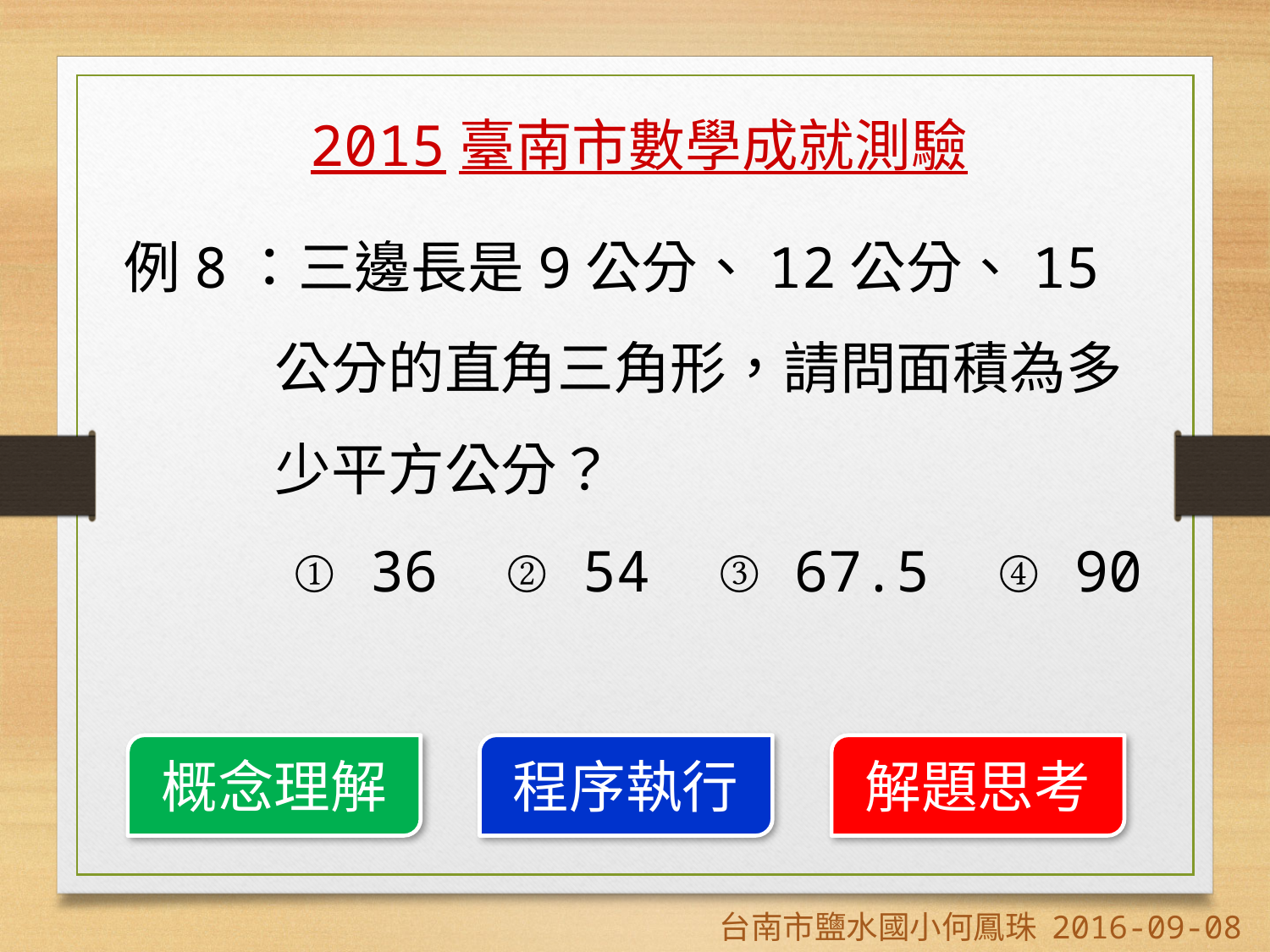

2015臺南市數學成就測驗
例8：三邊長是9公分、12公分、15公分的直角三角形，請問面積為多少平方公分？
     ① 36  ② 54  ③ 67.5  ④ 90
概念理解
程序執行
解題思考